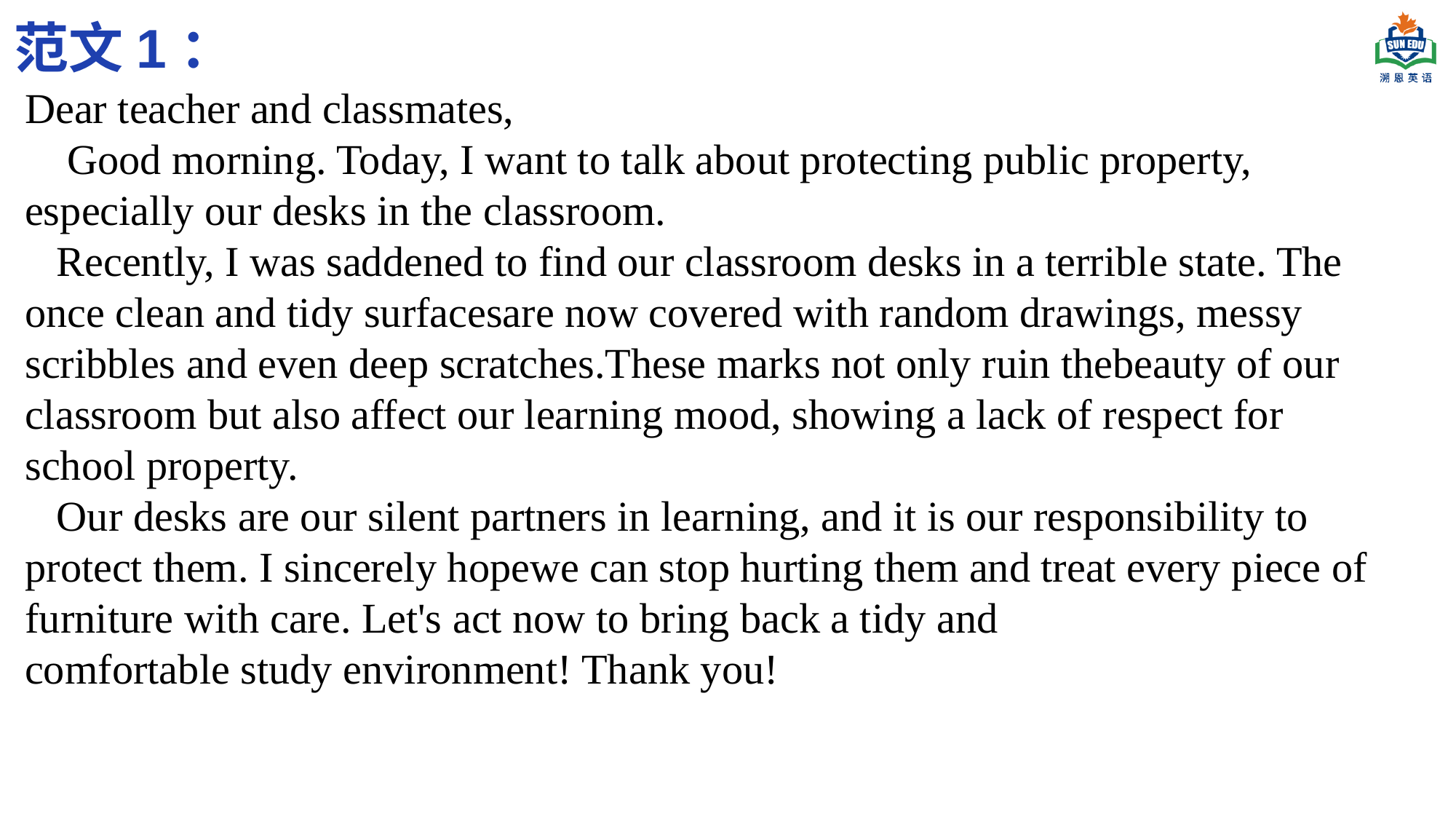

范文1：
Dear teacher and classmates,
    Good morning. Today, I want to talk about protecting public property, especially our desks in the classroom.
   Recently, I was saddened to find our classroom desks in a terrible state. The once clean and tidy surfacesare now covered with random drawings, messy scribbles and even deep scratches.These marks not only ruin thebeauty of our classroom but also affect our learning mood, showing a lack of respect for school property.
   Our desks are our silent partners in learning, and it is our responsibility to protect them. I sincerely hopewe can stop hurting them and treat every piece of furniture with care. Let's act now to bring back a tidy and
comfortable study environment! Thank you!